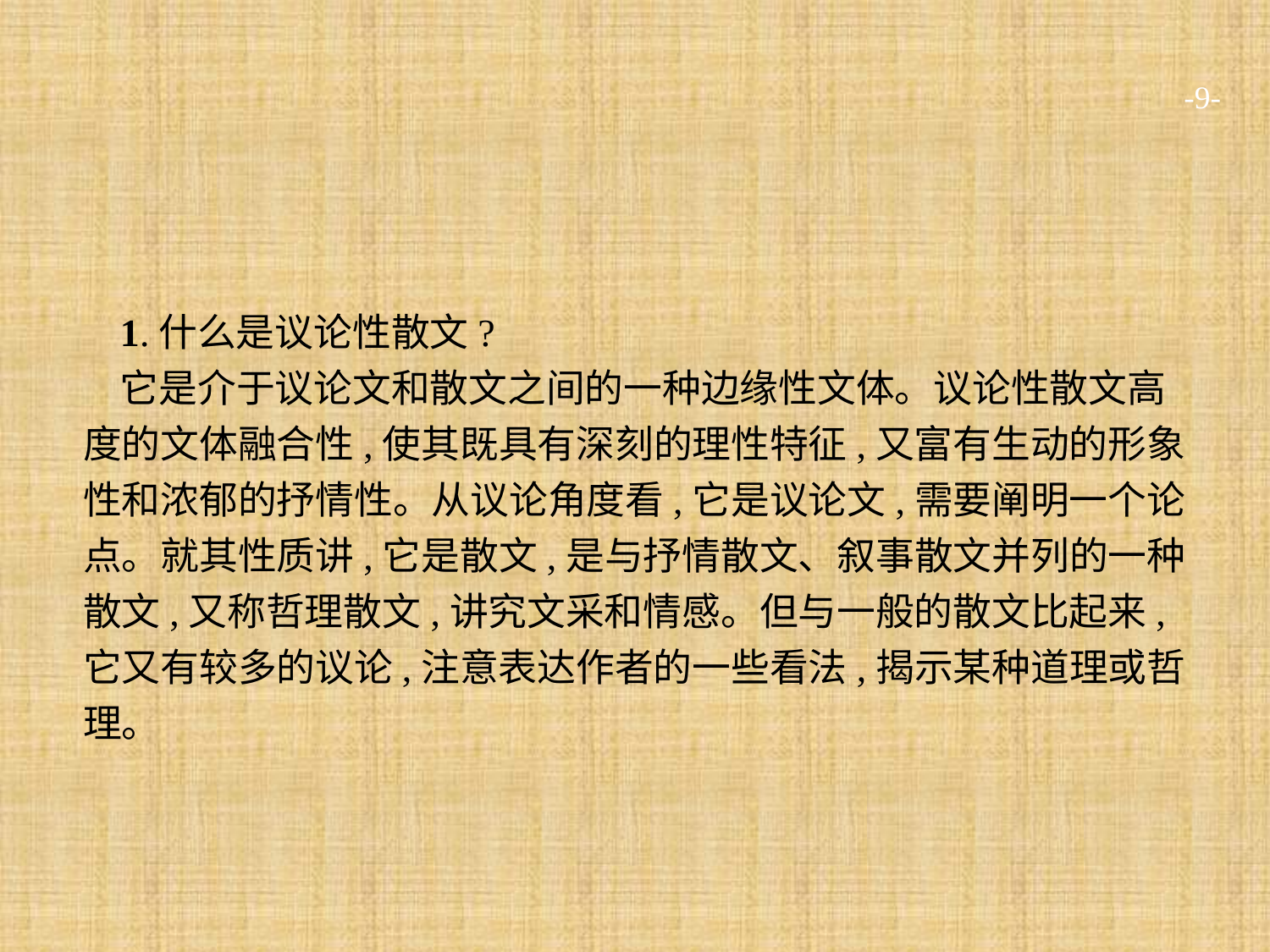

-9-
1.什么是议论性散文?
它是介于议论文和散文之间的一种边缘性文体。议论性散文高度的文体融合性,使其既具有深刻的理性特征,又富有生动的形象性和浓郁的抒情性。从议论角度看,它是议论文,需要阐明一个论点。就其性质讲,它是散文,是与抒情散文、叙事散文并列的一种散文,又称哲理散文,讲究文采和情感。但与一般的散文比起来,它又有较多的议论,注意表达作者的一些看法,揭示某种道理或哲理。